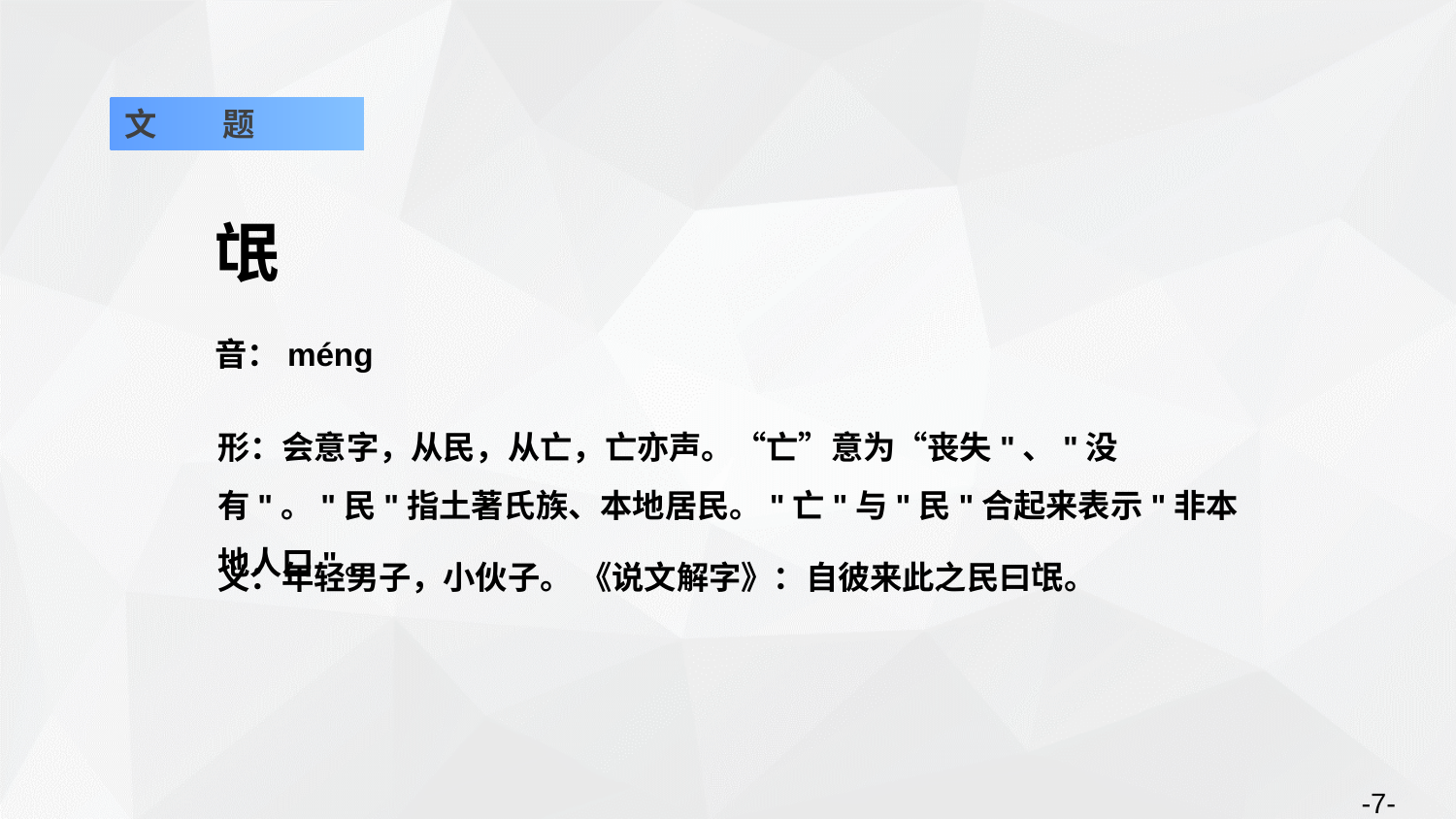

文         题
氓
音：méng
形：会意字，从民，从亡，亡亦声。“亡”意为“丧失"、"没有"。"民"指土著氏族、本地居民。"亡"与"民"合起来表示"非本地人口"。
义：年轻男子，小伙子。 《说文解字》：自彼来此之民曰氓。
-7-